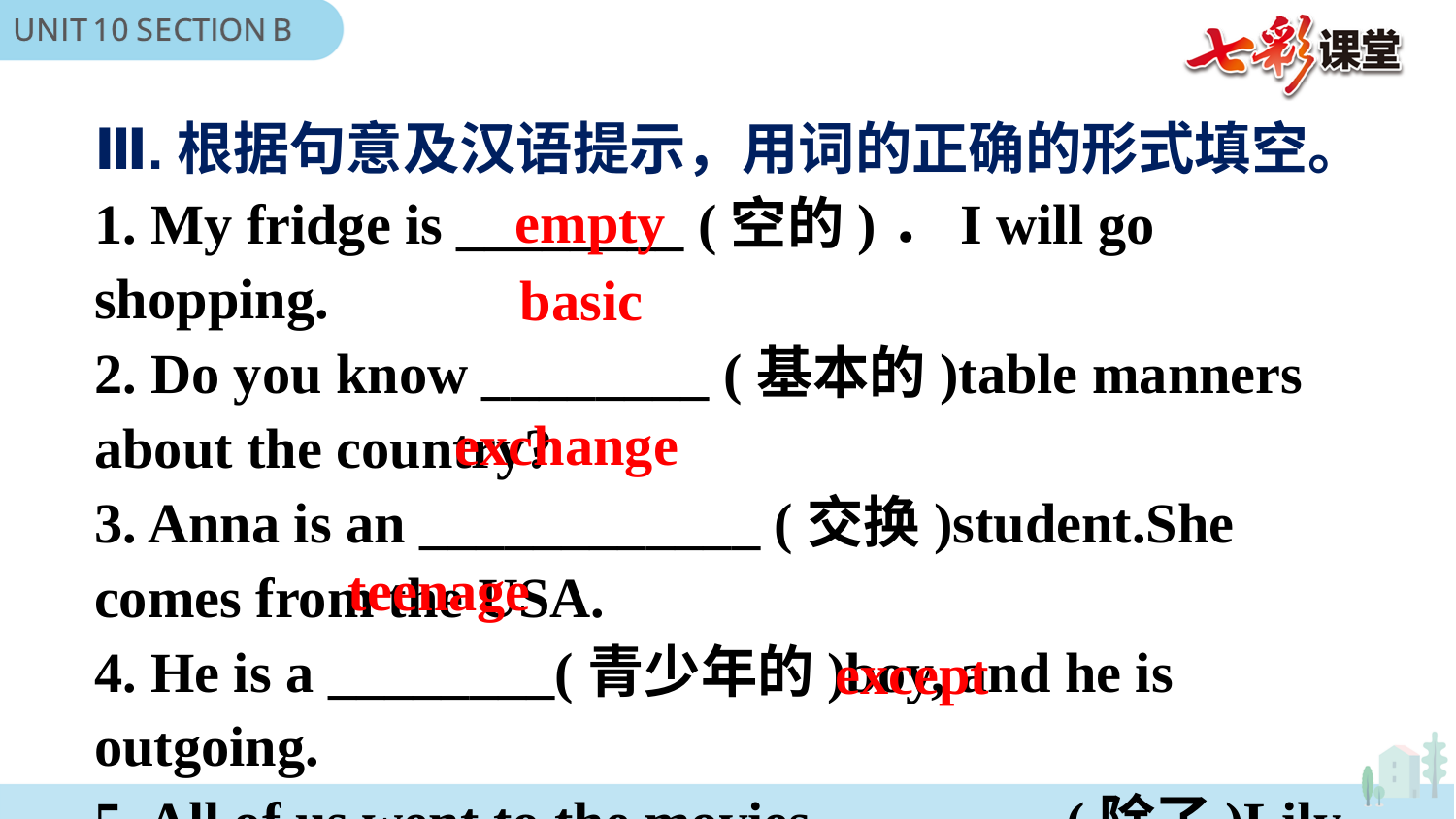

Ⅲ.根据句意及汉语提示，用词的正确的形式填空。
1. My fridge is ________ (空的)．I will go shopping.
2. Do you know ________ (基本的)table manners about the country?
3. Anna is an ____________ (交换)student.She comes from the USA.
4. He is a ________(青少年的)boy, and he is outgoing.
5. All of us went to the movies ________ (除了)Lily. She was at home then.
empty
basic
exchange
teenage
except